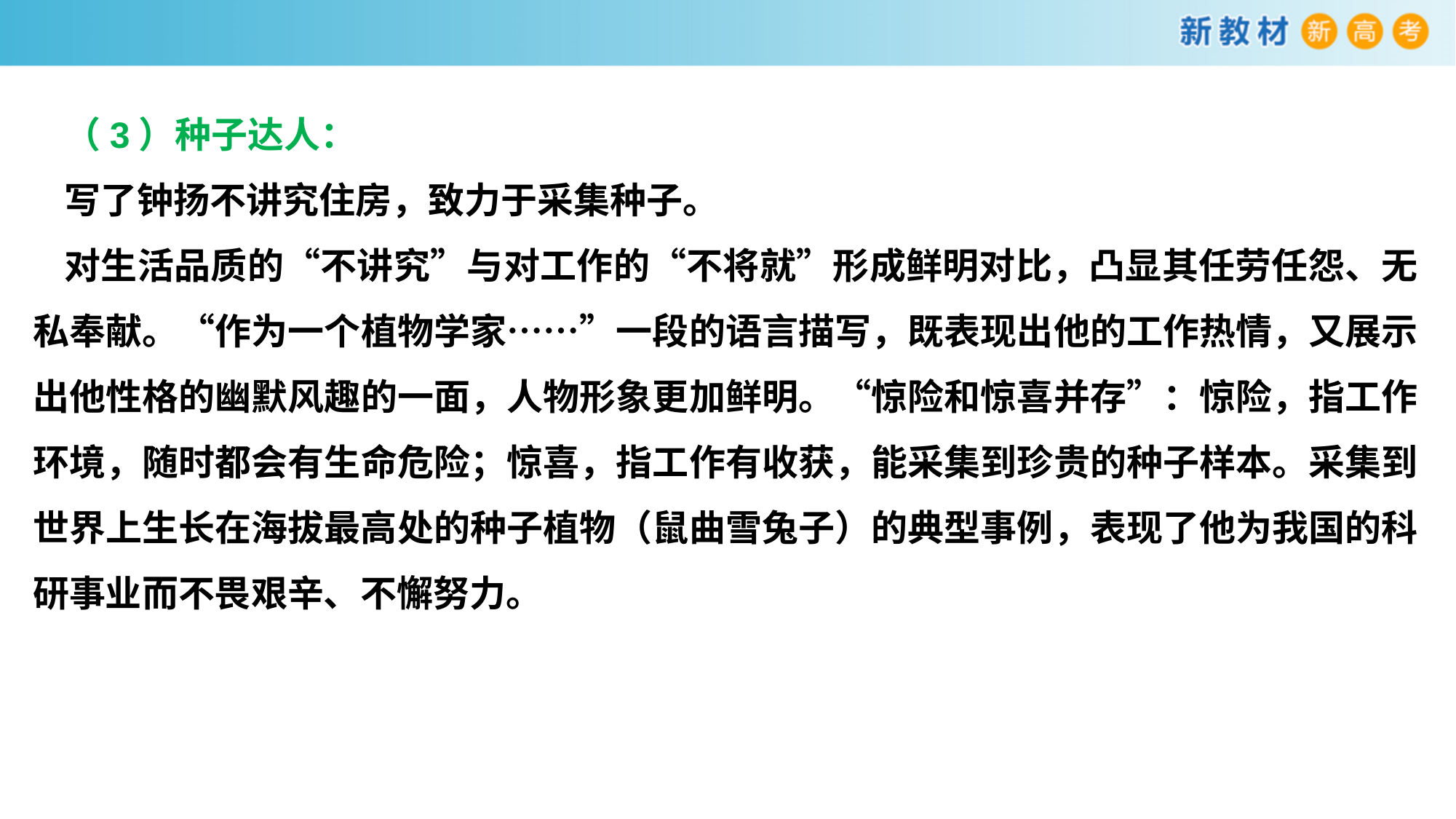

（3）种子达人：
写了钟扬不讲究住房，致力于采集种子。
对生活品质的“不讲究”与对工作的“不将就”形成鲜明对比，凸显其任劳任怨、无私奉献。“作为一个植物学家……”一段的语言描写，既表现出他的工作热情，又展示出他性格的幽默风趣的一面，人物形象更加鲜明。“惊险和惊喜并存”：惊险，指工作环境，随时都会有生命危险；惊喜，指工作有收获，能采集到珍贵的种子样本。采集到世界上生长在海拔最高处的种子植物（鼠曲雪兔子）的典型事例，表现了他为我国的科研事业而不畏艰辛、不懈努力。